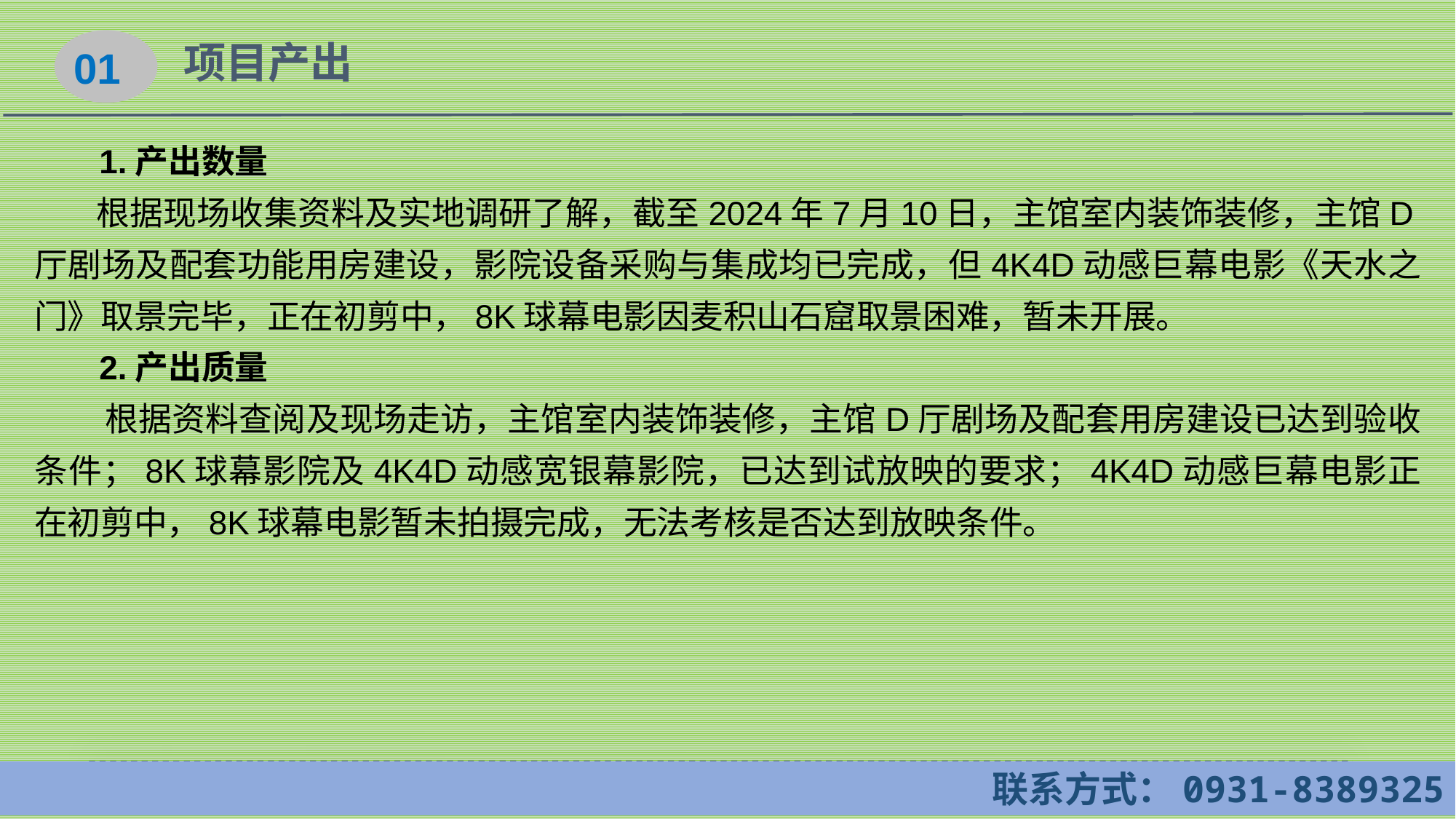

01
项目产出
       1.产出数量
       根据现场收集资料及实地调研了解，截至2024年7月10日，主馆室内装饰装修，主馆D厅剧场及配套功能用房建设，影院设备采购与集成均已完成，但4K4D动感巨幕电影《天水之门》取景完毕，正在初剪中，8K球幕电影因麦积山石窟取景困难，暂未开展。
       2.产出质量
        根据资料查阅及现场走访，主馆室内装饰装修，主馆D厅剧场及配套用房建设已达到验收条件；8K球幕影院及4K4D动感宽银幕影院，已达到试放映的要求；4K4D动感巨幕电影正在初剪中，8K球幕电影暂未拍摄完成，无法考核是否达到放映条件。
8
                                      联系方式：0931-8389325